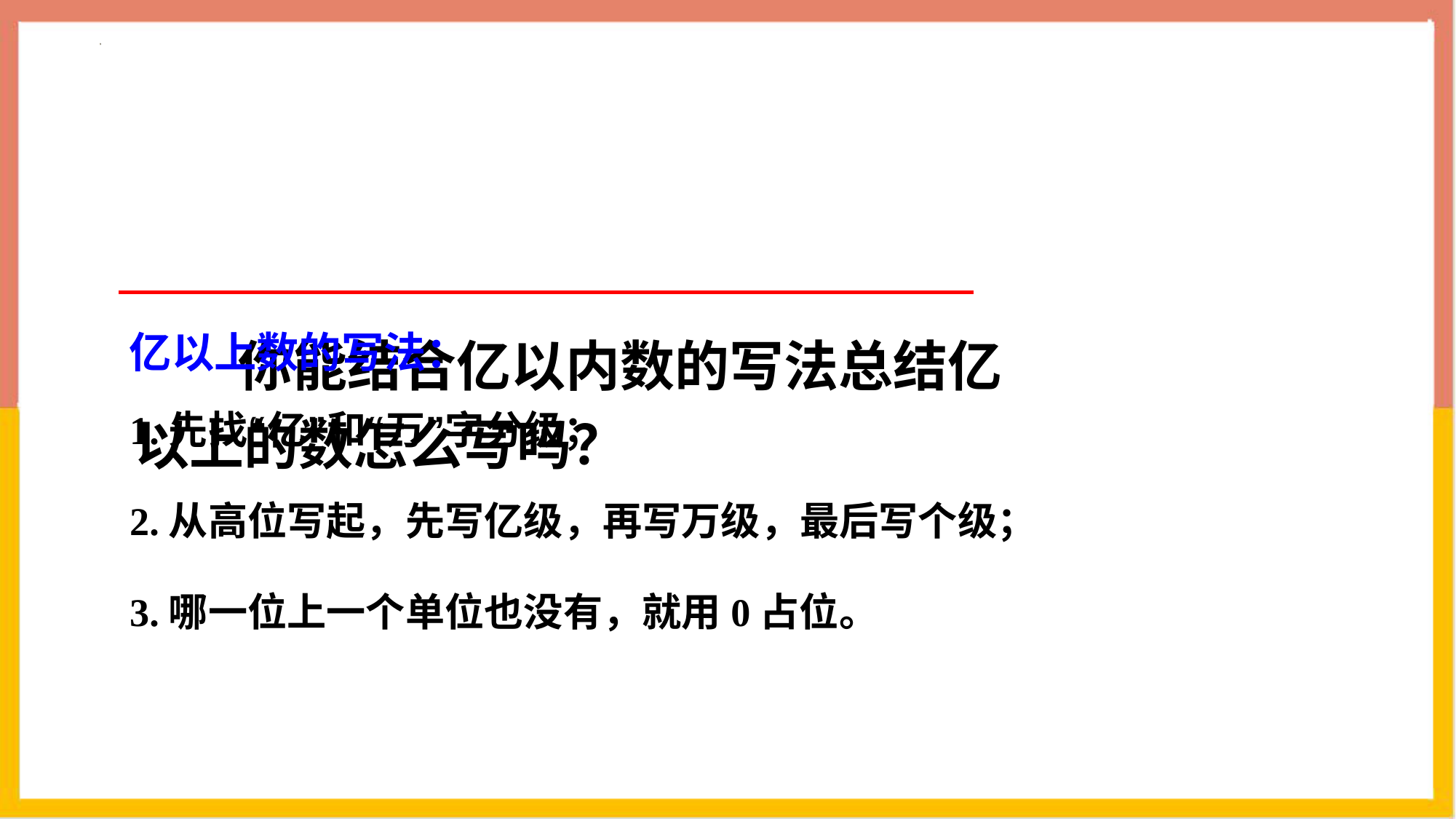

你能结合亿以内数的写法总结亿以上的数怎么写吗？
亿以上数的写法：
1.先找“亿”和“万”字分级；
2.从高位写起，先写亿级，再写万级，最后写个级；
3.哪一位上一个单位也没有，就用0占位。